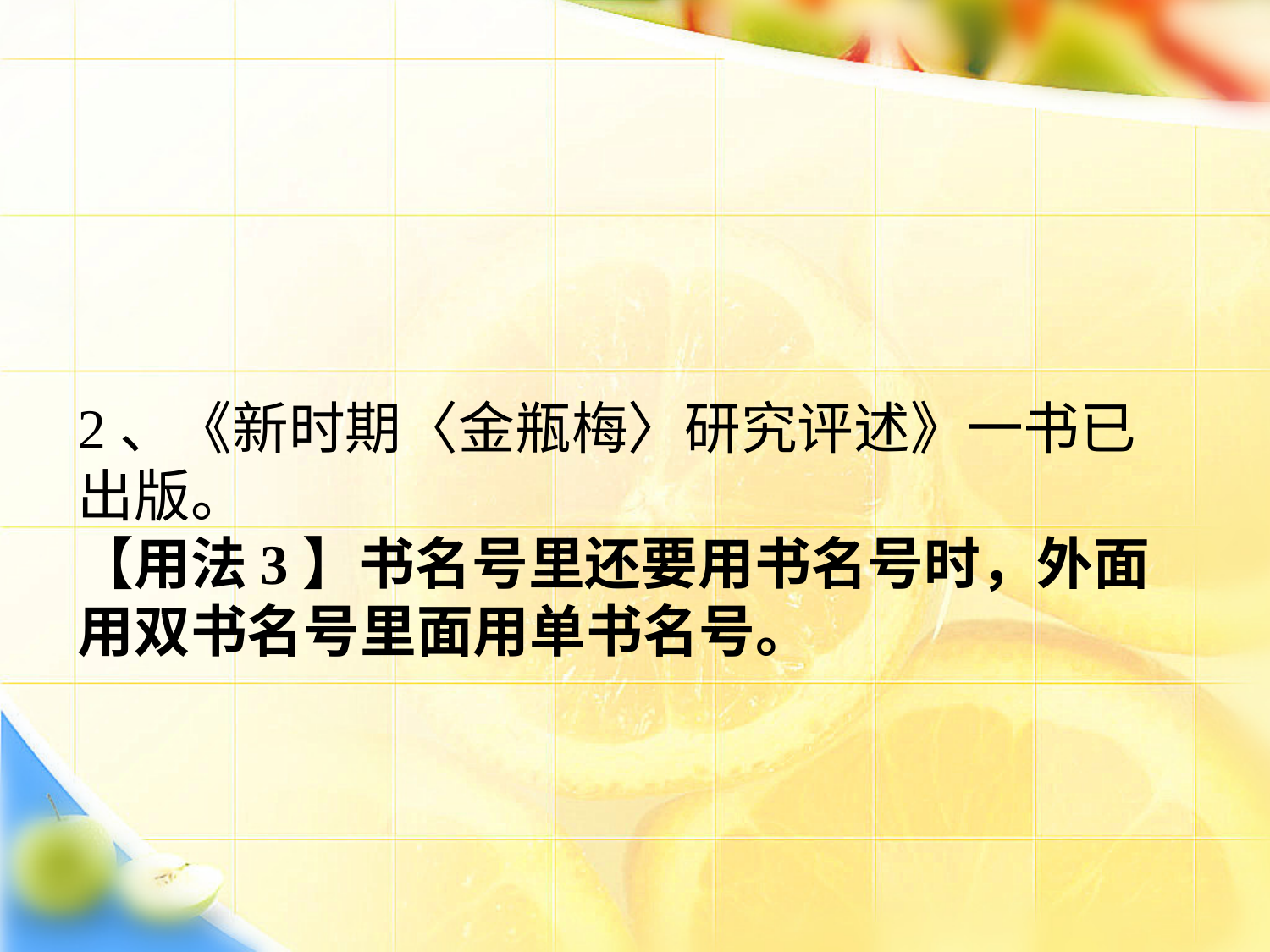

2、《新时期〈金瓶梅〉研究评述》一书已出版。
【用法3】书名号里还要用书名号时，外面用双书名号里面用单书名号。